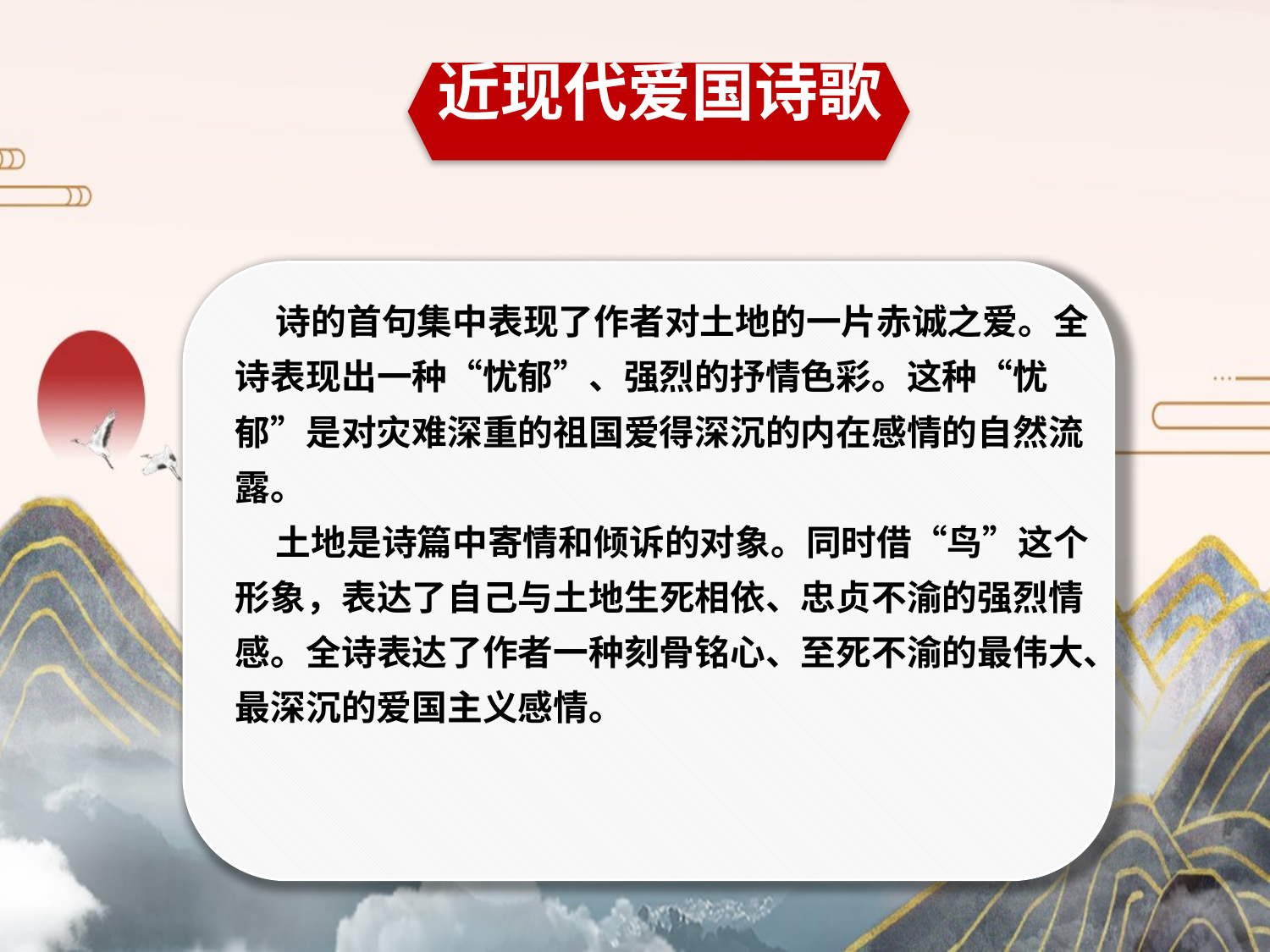

近现代爱国诗歌

    诗的首句集中表现了作者对土地的一片赤诚之爱。全诗表现出一种“忧郁”、强烈的抒情色彩。这种“忧郁”是对灾难深重的祖国爱得深沉的内在感情的自然流露。
    土地是诗篇中寄情和倾诉的对象。同时借“鸟”这个形象，表达了自己与土地生死相依、忠贞不渝的强烈情感。全诗表达了作者一种刻骨铭心、至死不渝的最伟大、最深沉的爱国主义感情。